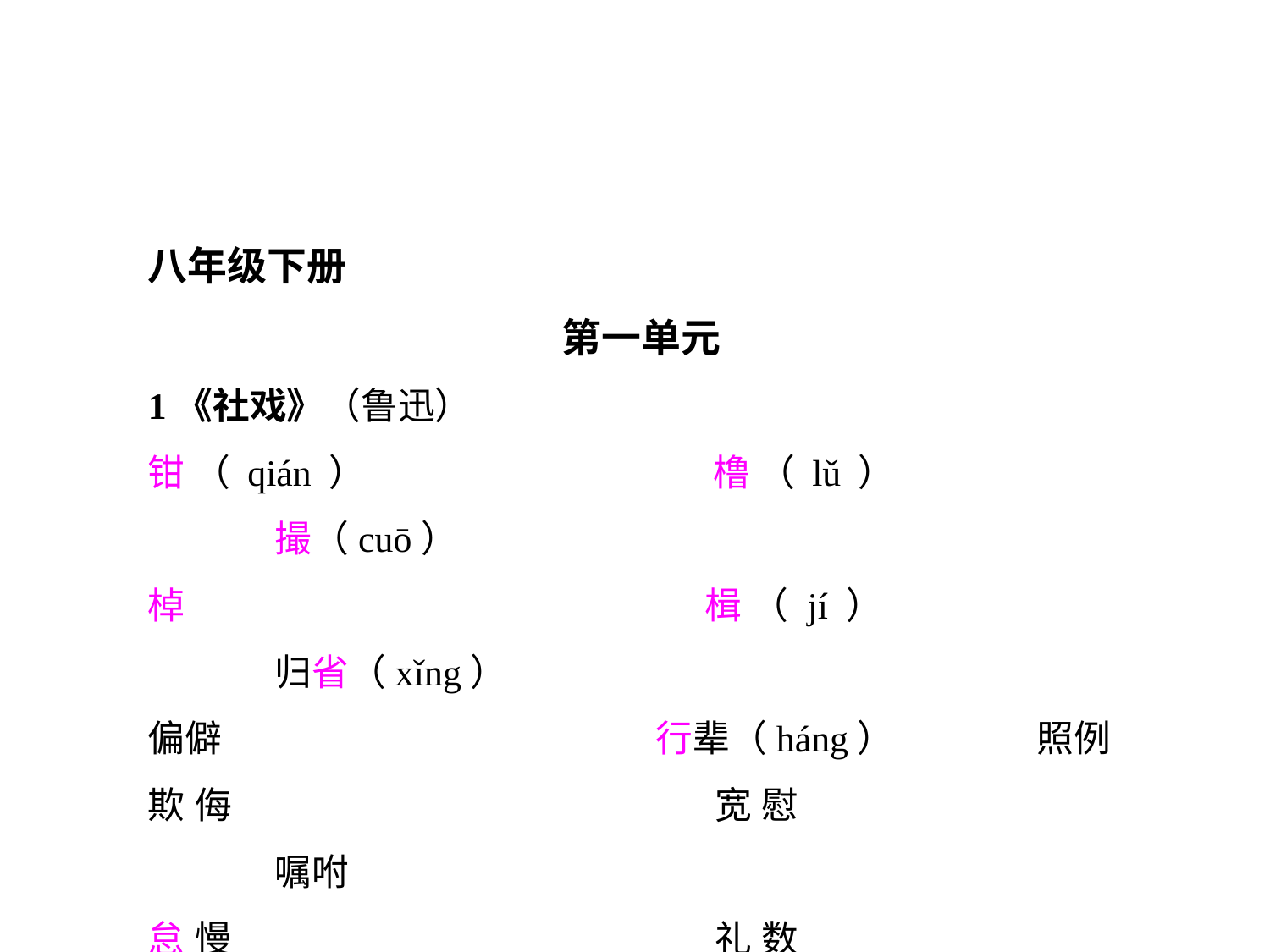

八年级下册
第一单元
1《社戏》（鲁迅）
钳（qián）			橹（lǔ）			撮（cuō）
棹				楫（jí）			归省（xǐng）
偏僻				行辈（háng）		照例
欺侮				宽慰				嘱咐
怠慢				礼数				撺掇（cuān）